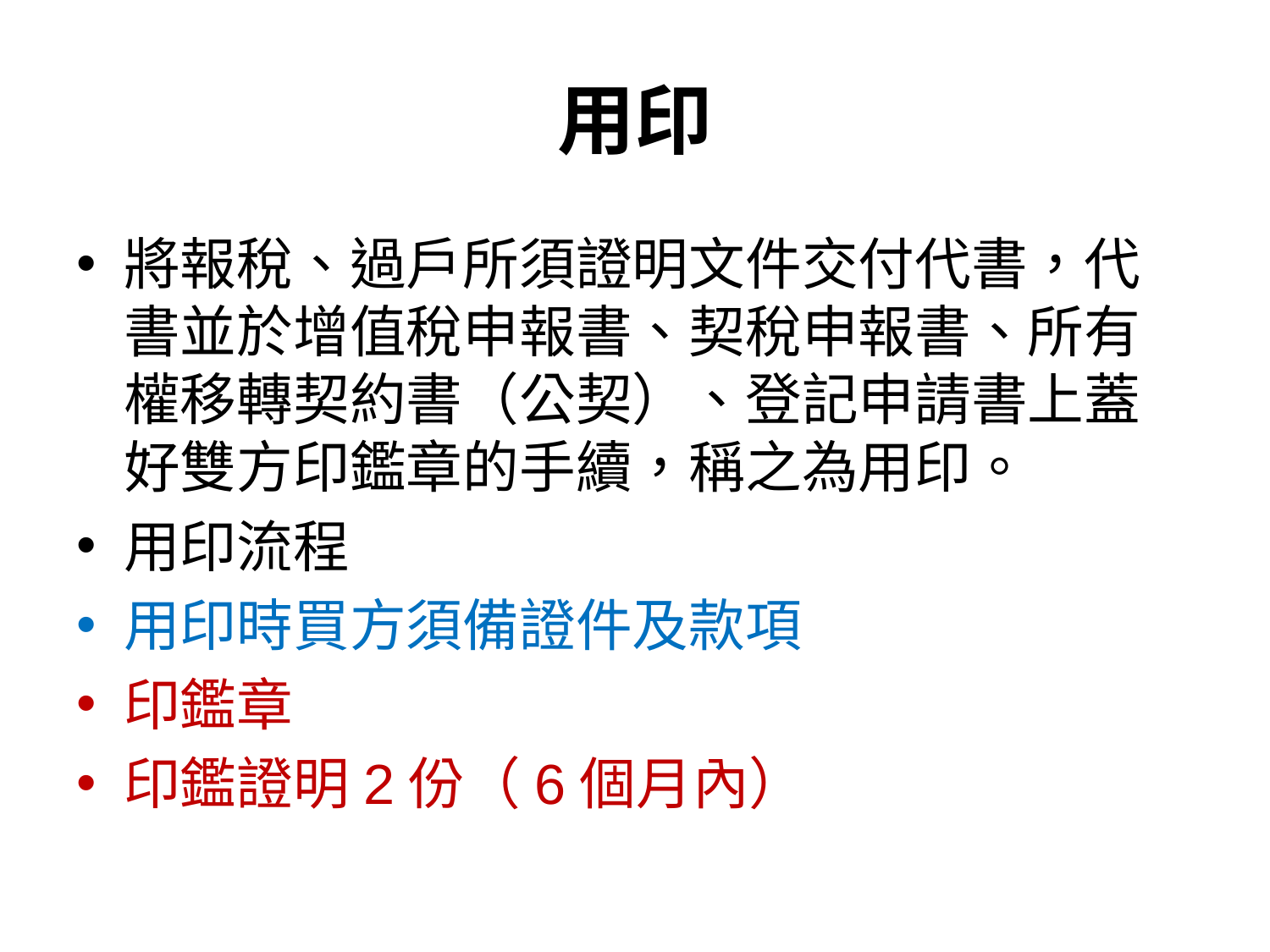

# 用印
將報稅、過戶所須證明文件交付代書，代書並於增值稅申報書、契稅申報書、所有權移轉契約書（公契）、登記申請書上蓋好雙方印鑑章的手續，稱之為用印。
用印流程
用印時買方須備證件及款項
印鑑章
印鑑證明2份（6個月內）